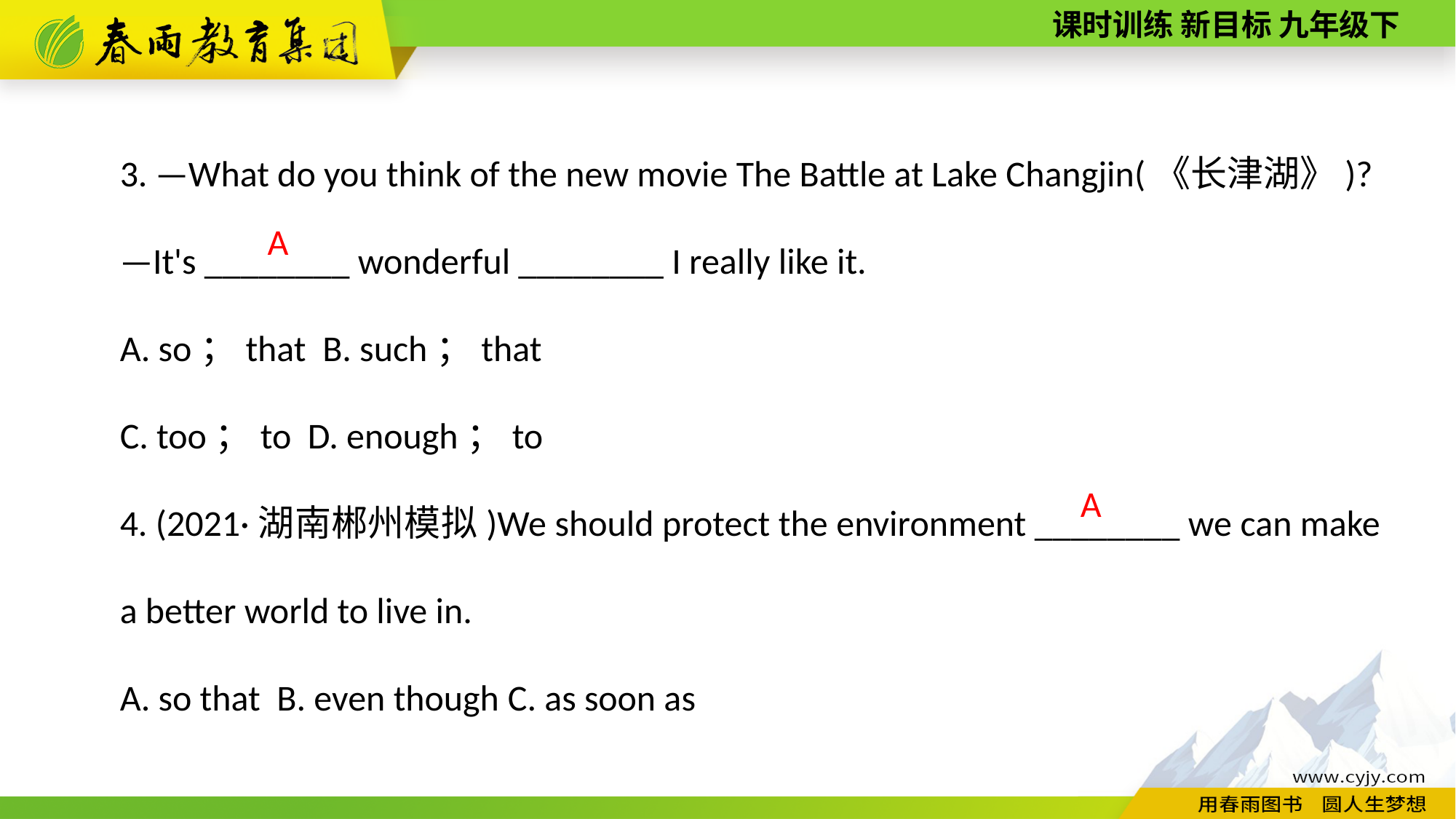

3. —What do you think of the new movie The Battle at Lake Changjin(《长津湖》)?
—It's ________ wonderful ________ I really like it.
A. so；that  B. such；that
C. too；to  D. enough；to
4. (2021·湖南郴州模拟)We should protect the environment ________ we can make a better world to live in.
A. so that  B. even though  C. as soon as
A
A